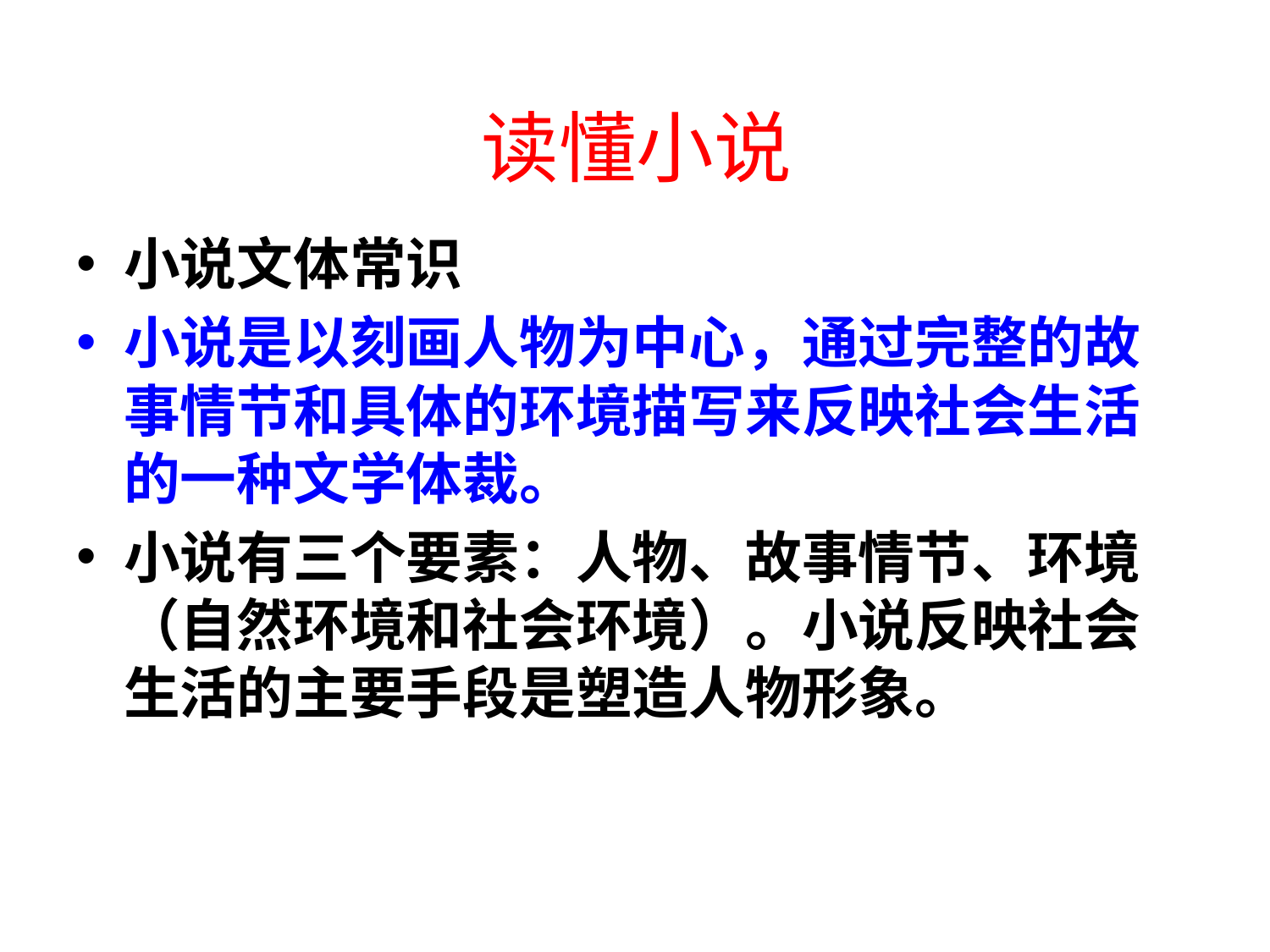

# 读懂小说
小说文体常识
小说是以刻画人物为中心，通过完整的故事情节和具体的环境描写来反映社会生活的一种文学体裁。
小说有三个要素：人物、故事情节、环境（自然环境和社会环境）。小说反映社会生活的主要手段是塑造人物形象。